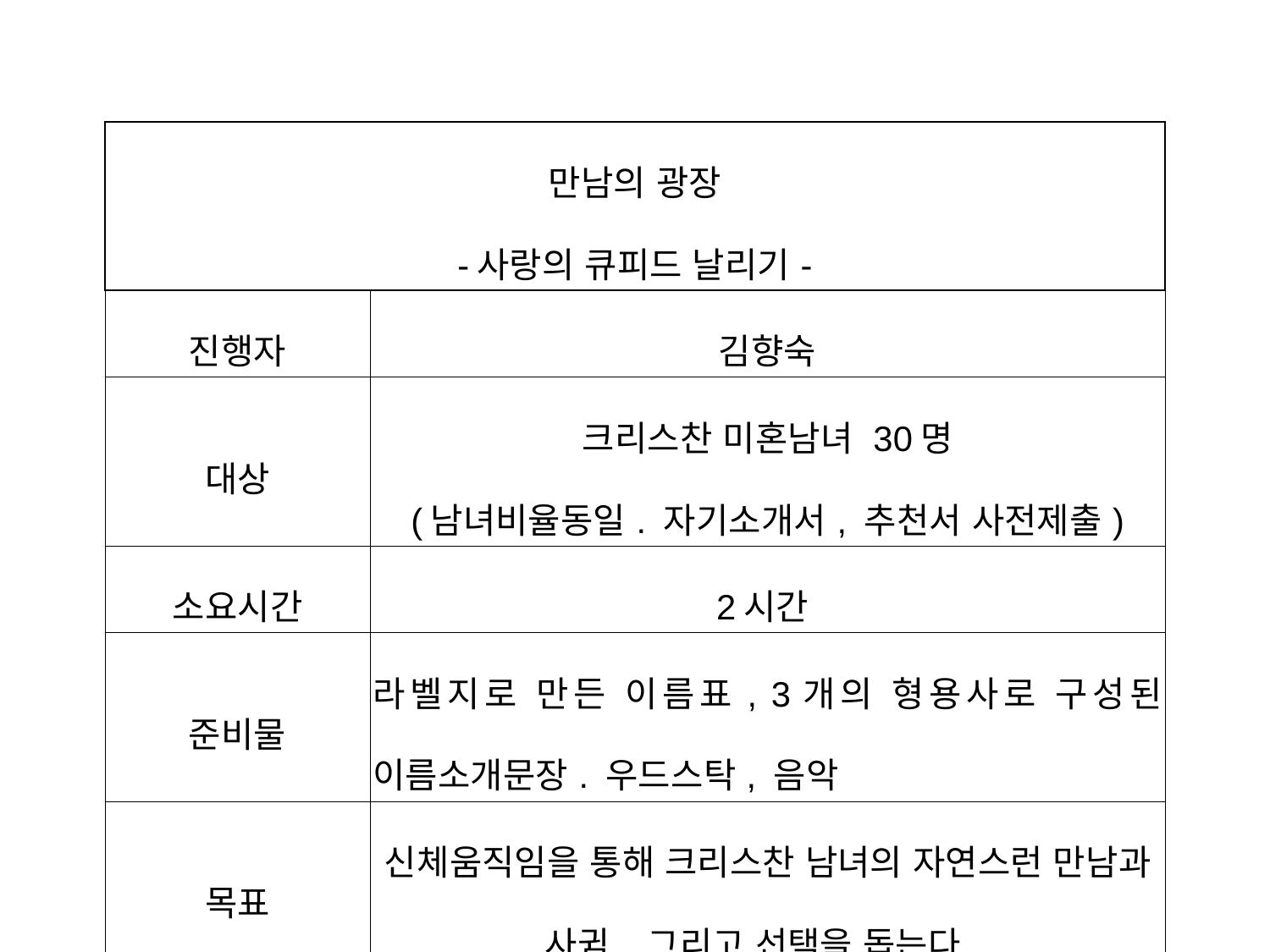

| 만남의 광장 -사랑의 큐피드 날리기- |  |
| --- | --- |
| 진행자 | 김향숙 |
| 대상 | 크리스찬 미혼남녀 30명 (남녀비율동일. 자기소개서, 추천서 사전제출) |
| 소요시간 | 2시간 |
| 준비물 | 라벨지로 만든 이름표, 3개의 형용사로 구성된 이름소개문장. 우드스탁, 음악 |
| 목표 | 신체움직임을 통해 크리스찬 남녀의 자연스런 만남과 사귐, 그리고 선택을 돕는다. |